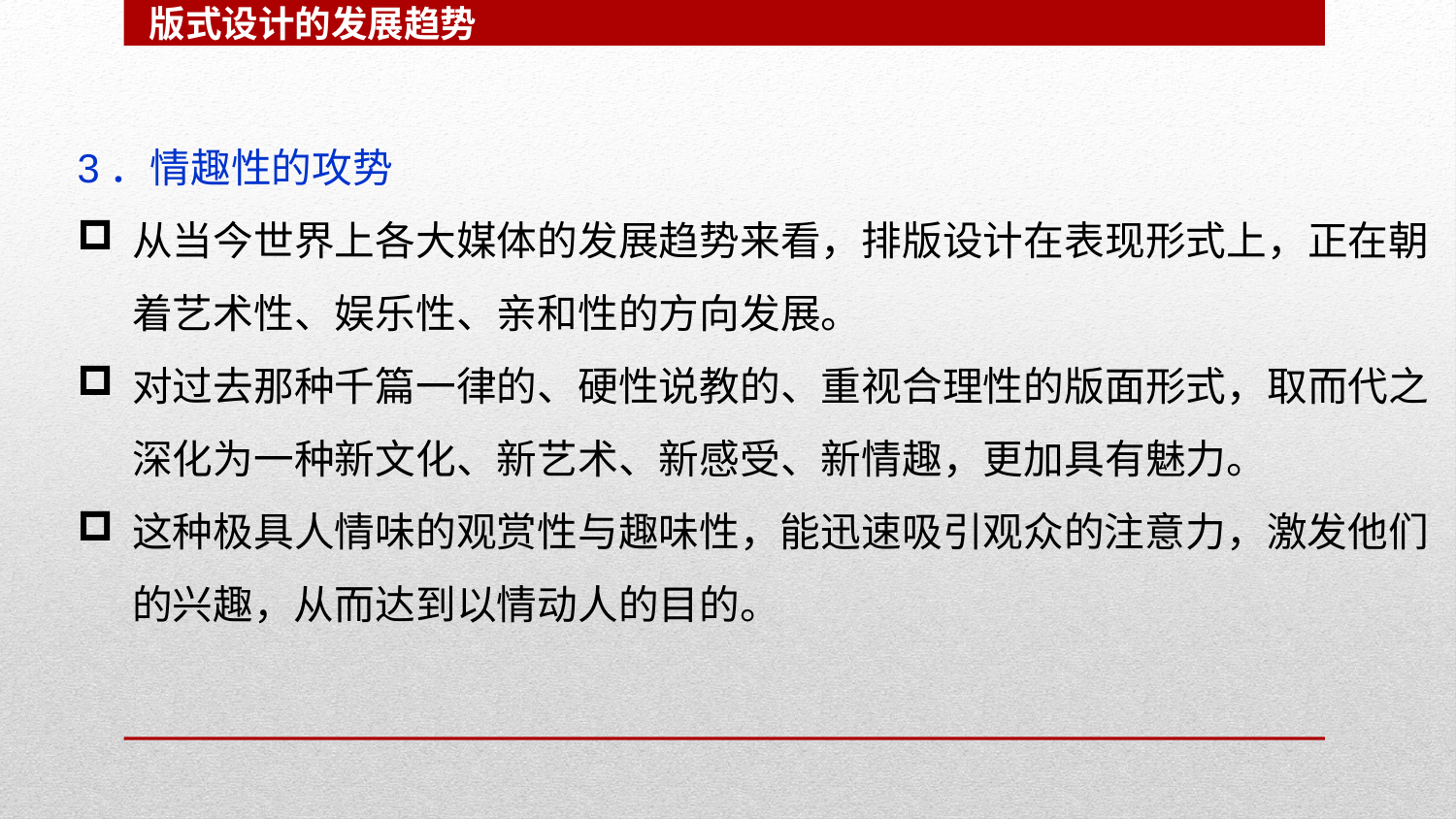

版式设计的发展趋势
3．情趣性的攻势
从当今世界上各大媒体的发展趋势来看，排版设计在表现形式上，正在朝着艺术性、娱乐性、亲和性的方向发展。
对过去那种千篇一律的、硬性说教的、重视合理性的版面形式，取而代之深化为一种新文化、新艺术、新感受、新情趣，更加具有魅力。
这种极具人情味的观赏性与趣味性，能迅速吸引观众的注意力，激发他们的兴趣，从而达到以情动人的目的。